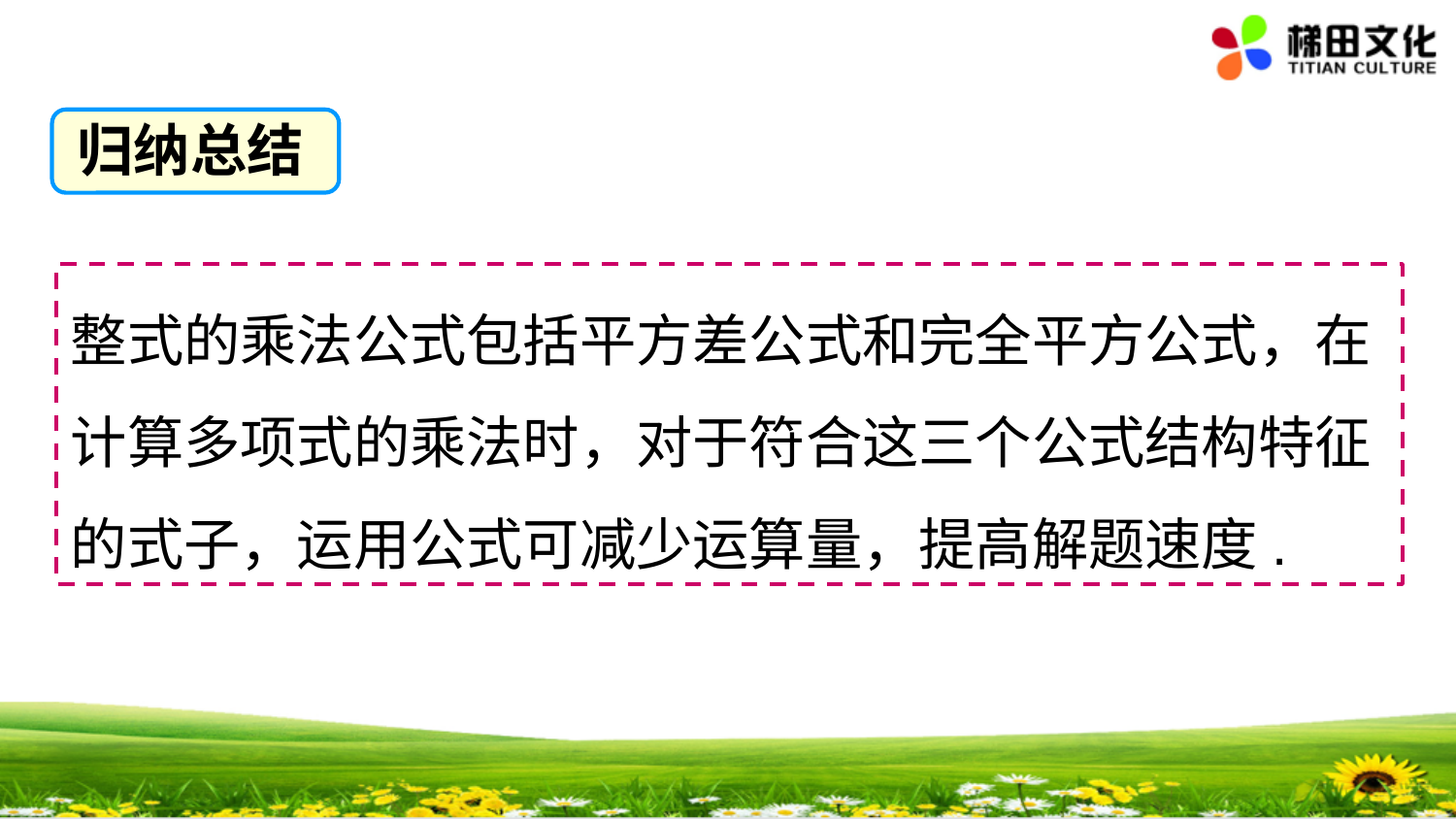

归纳总结
整式的乘法公式包括平方差公式和完全平方公式，在计算多项式的乘法时，对于符合这三个公式结构特征的式子，运用公式可减少运算量，提高解题速度.